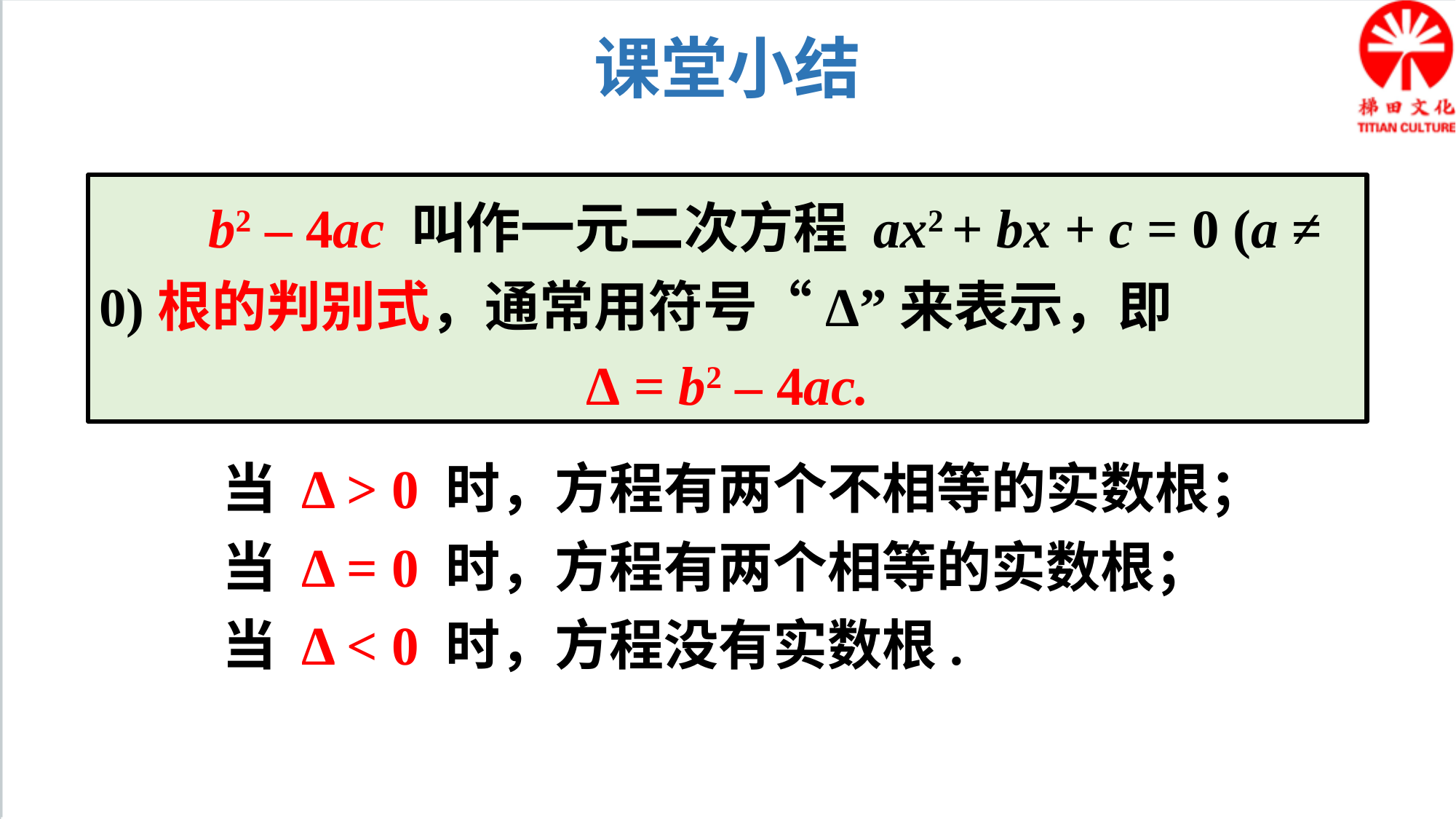

课堂小结
        b2 – 4ac 叫作一元二次方程 ax2 + bx + c = 0 (a ≠ 0)根的判别式，通常用符号“Δ”来表示，即
Δ = b2 – 4ac.
当 Δ > 0 时，方程有两个不相等的实数根；
当 Δ = 0 时，方程有两个相等的实数根；
当 Δ < 0 时，方程没有实数根.